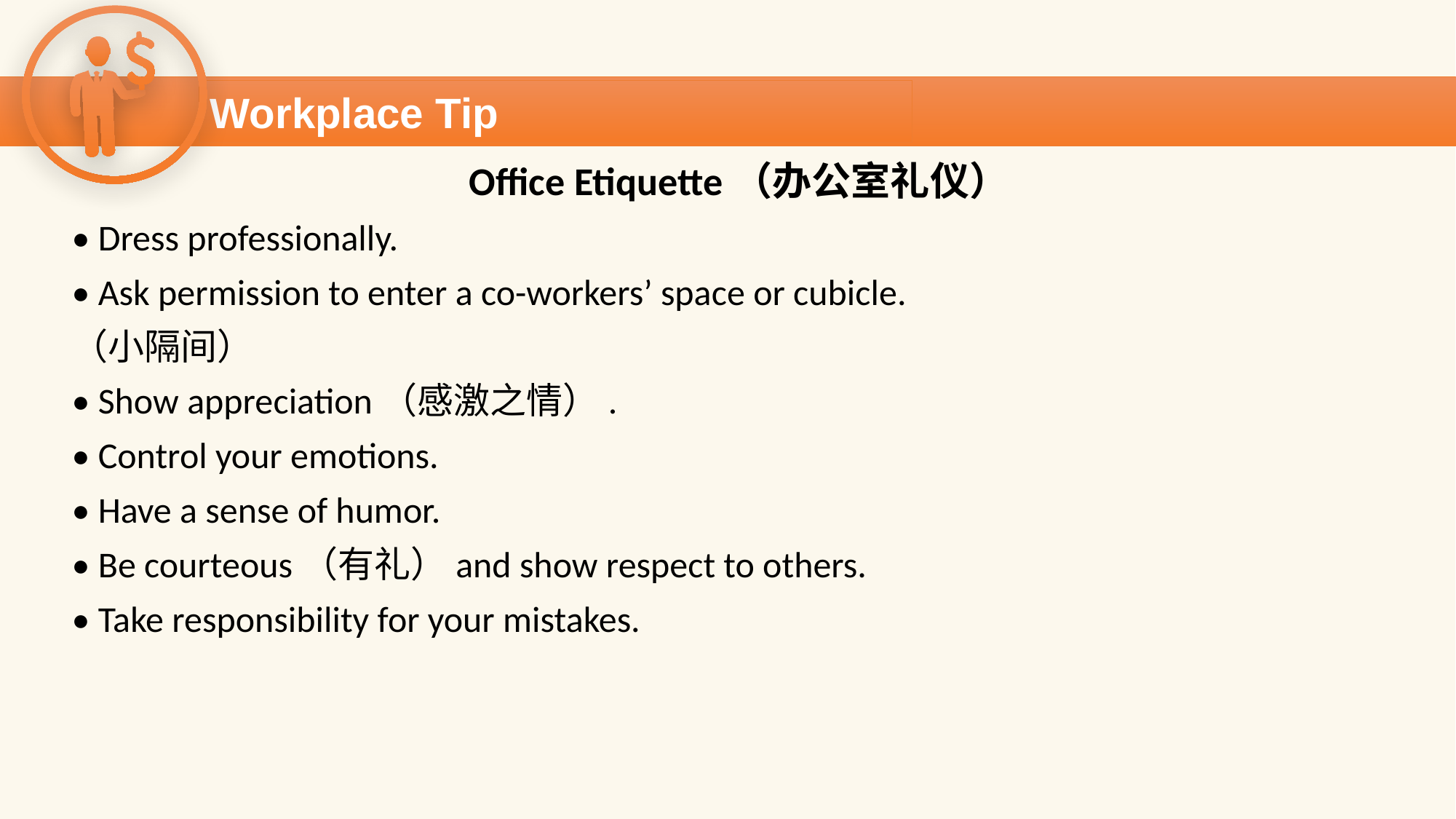

Workplace Tip
Workplace Tip
 Office Etiquette（办公室礼仪）
• Dress professionally.
• Ask permission to enter a co-workers’ space or cubicle.
（小隔间）
• Show appreciation（感激之情）.
• Control your emotions.
• Have a sense of humor.
• Be courteous（有礼）and show respect to others.
• Take responsibility for your mistakes.